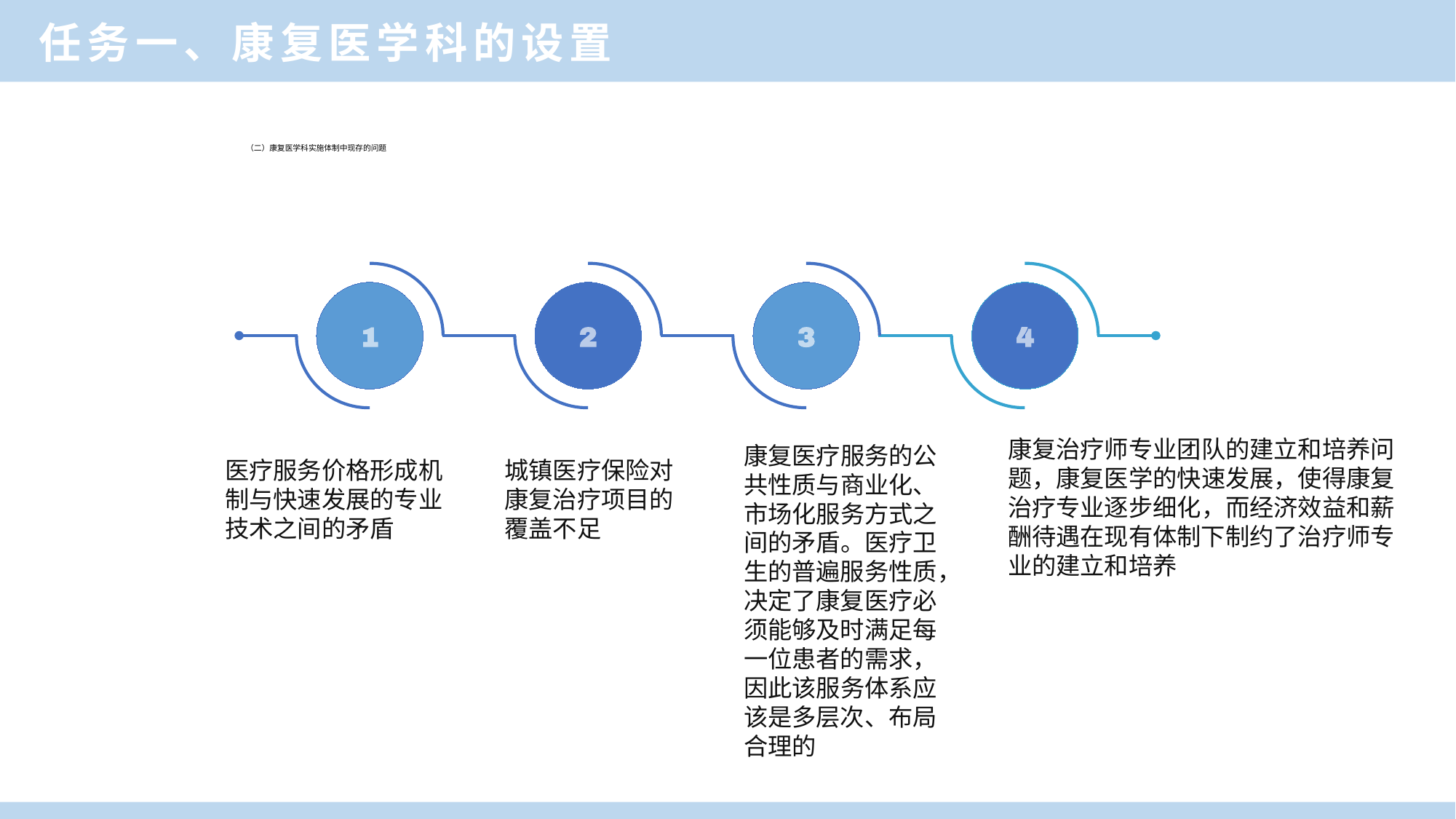

任务一、康复医学科的设置
# （二）康复医学科实施体制中现存的问题

1

2

3

4

康复治疗师专业团队的建立和培养问题，康复医学的快速发展，使得康复治疗专业逐步细化，而经济效益和薪酬待遇在现有体制下制约了治疗师专业的建立和培养
康复医疗服务的公共性质与商业化、市场化服务方式之间的矛盾。医疗卫生的普遍服务性质，决定了康复医疗必须能够及时满足每一位患者的需求，因此该服务体系应该是多层次、布局合理的
医疗服务价格形成机制与快速发展的专业技术之间的矛盾
城镇医疗保险对康复治疗项目的覆盖不足